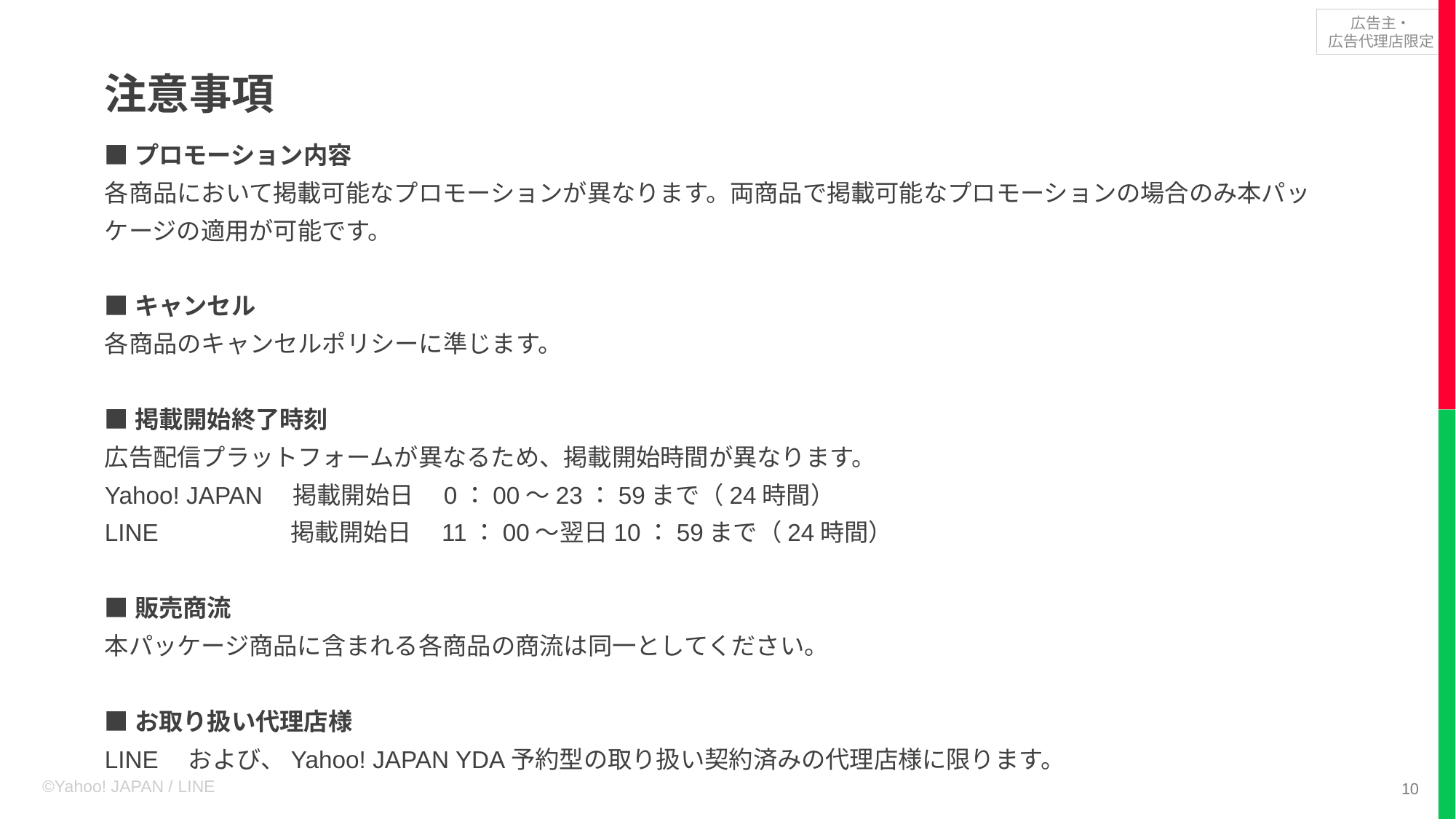

# 注意事項
■プロモーション内容
各商品において掲載可能なプロモーションが異なります。両商品で掲載可能なプロモーションの場合のみ本パッケージの適用が可能です。

■キャンセル
各商品のキャンセルポリシーに準じます。

■掲載開始終了時刻
広告配信プラットフォームが異なるため、掲載開始時間が異なります。
Yahoo! JAPAN　掲載開始日　0：00～23：59まで（24時間）
LINE　　　　 　掲載開始日　11：00～翌日10：59まで（24時間）

■販売商流
本パッケージ商品に含まれる各商品の商流は同一としてください。

■お取り扱い代理店様
LINE　および、Yahoo! JAPAN YDA予約型の取り扱い契約済みの代理店様に限ります。